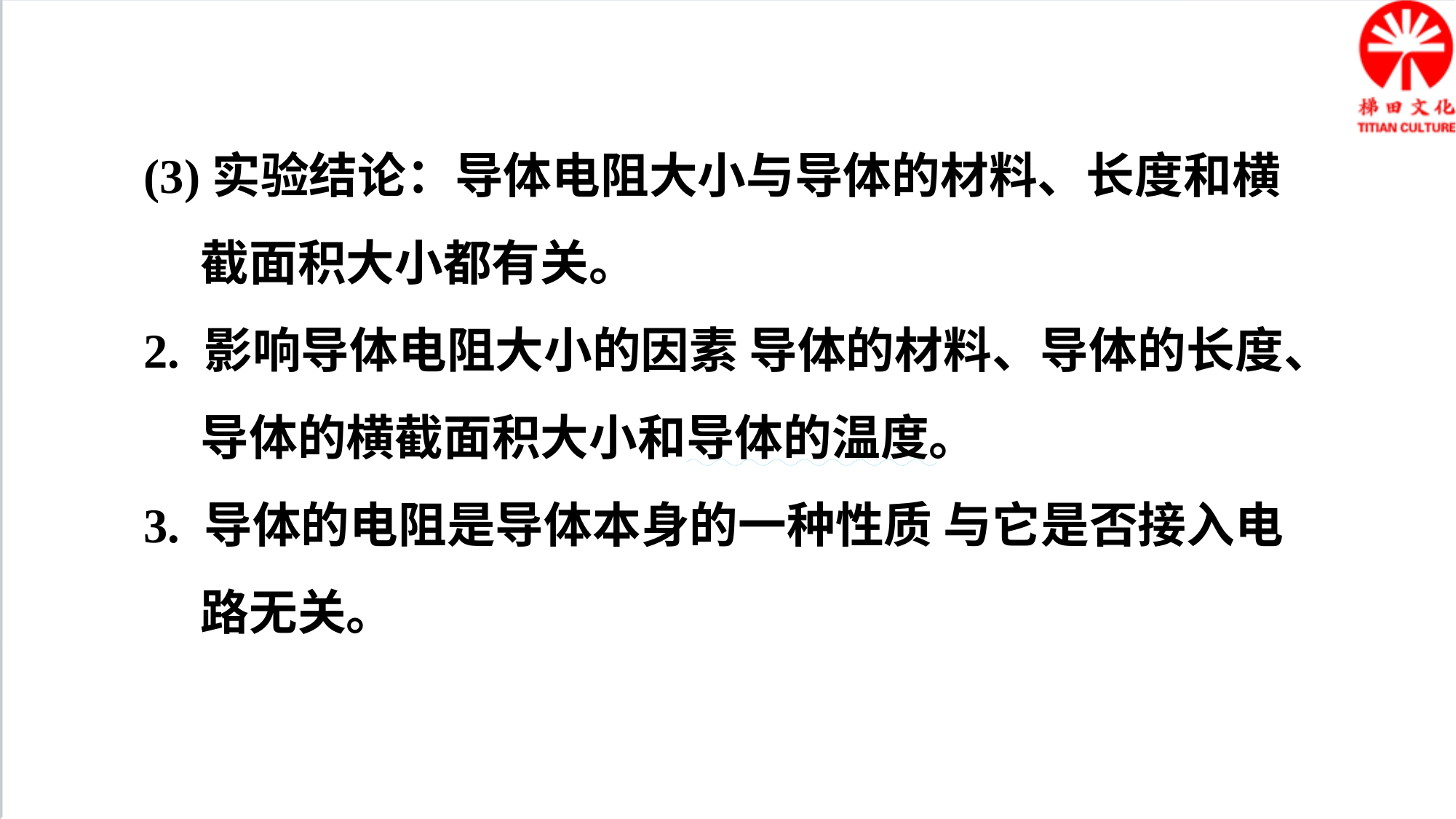

(3)实验结论：导体电阻大小与导体的材料、长度和横截面积大小都有关。
2. 影响导体电阻大小的因素 导体的材料、导体的长度、导体的横截面积大小和导体的温度。
3. 导体的电阻是导体本身的一种性质 与它是否接入电路无关。